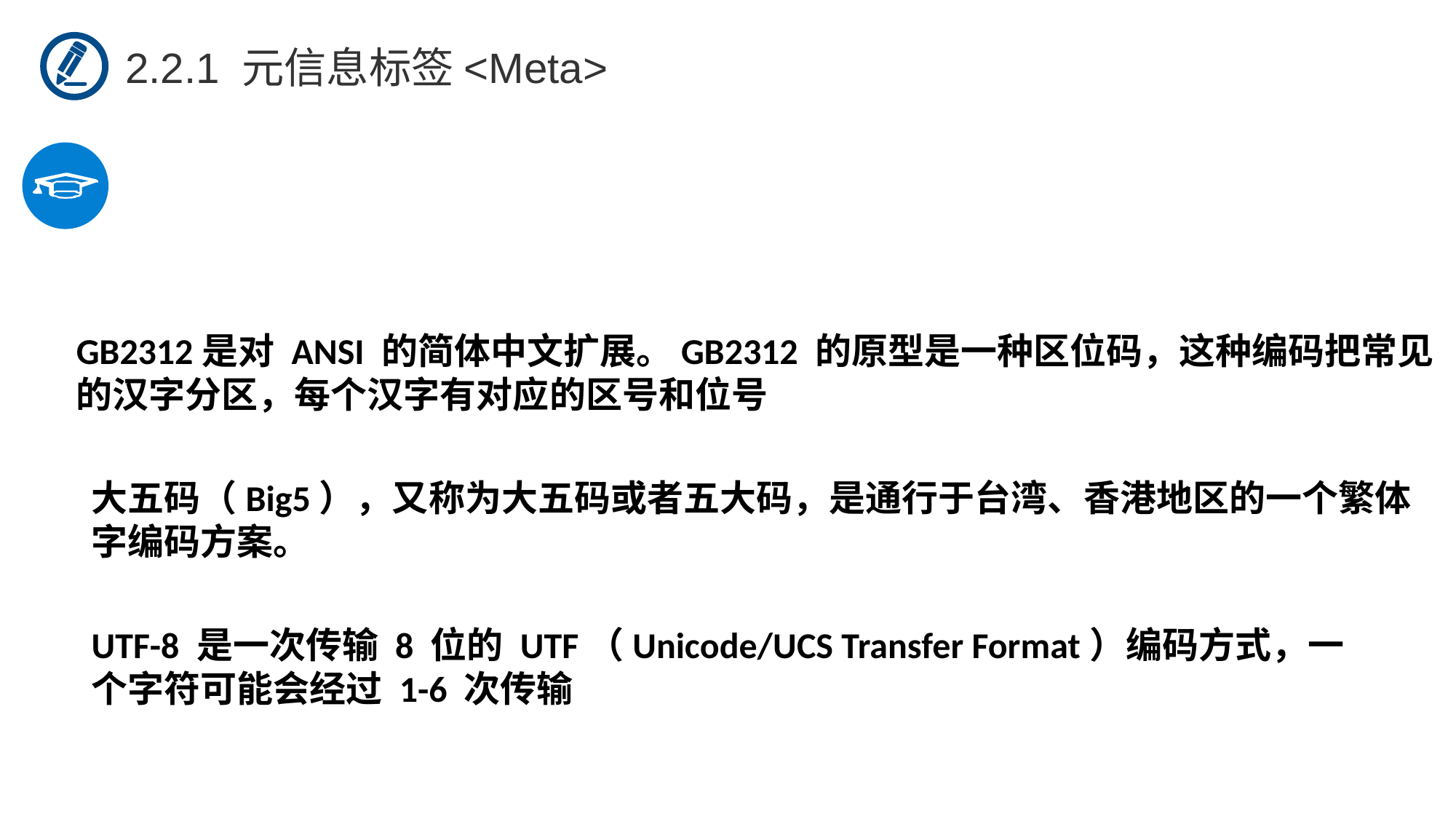

2.2.1 元信息标签<Meta>

GB2312是对 ANSI 的简体中文扩展。GB2312 的原型是一种区位码，这种编码把常见的汉字分区，每个汉字有对应的区号和位号
大五码（Big5），又称为大五码或者五大码，是通行于台湾、香港地区的一个繁体字编码方案。
UTF-8 是一次传输 8 位的 UTF（Unicode/UCS Transfer Format）编码方式，一个字符可能会经过 1-6 次传输